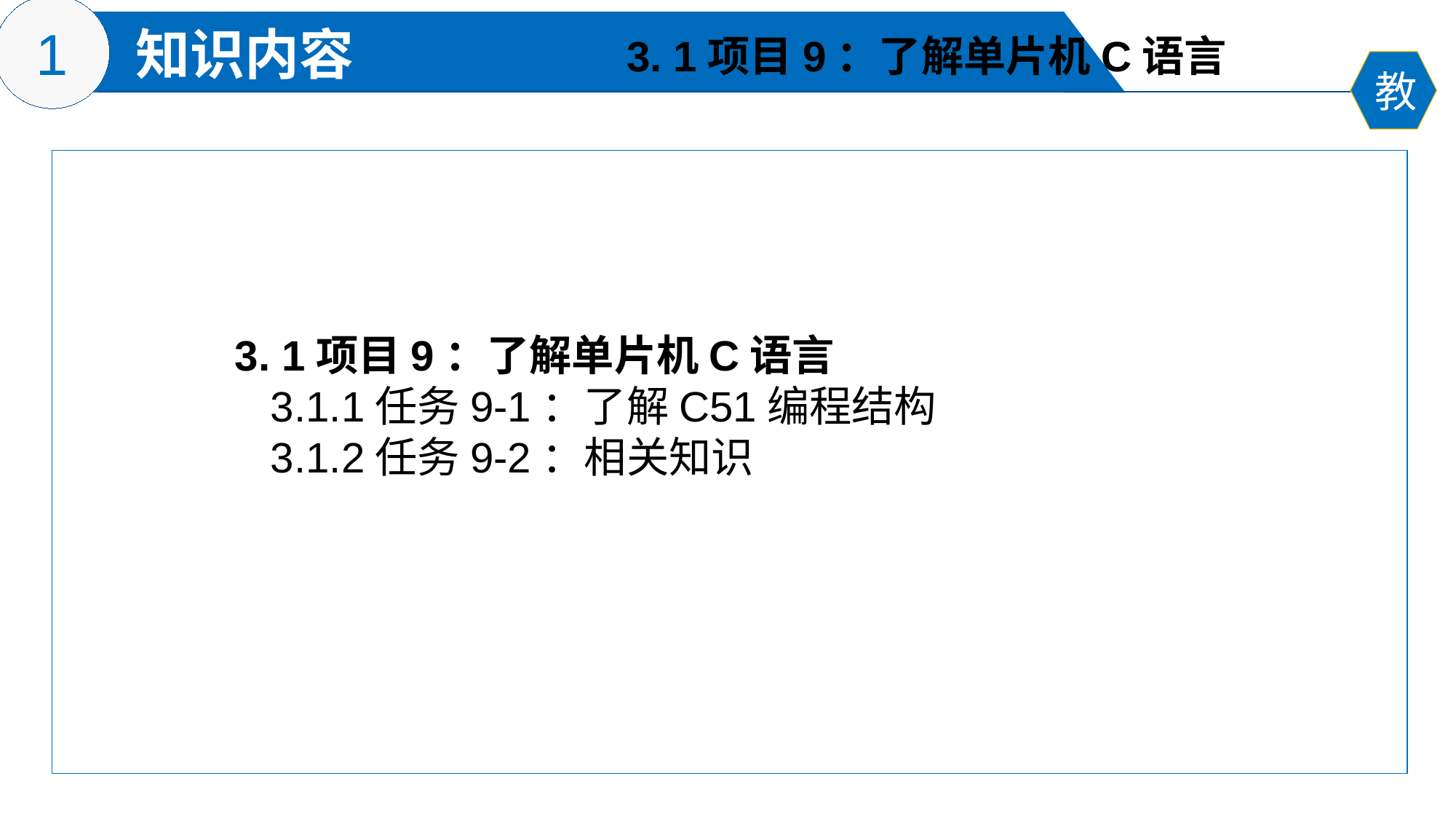

3. 1项目9：了解单片机C语言

3. 1项目9：了解单片机C语言
   3.1.1任务9-1：了解C51编程结构
   3.1.2任务9-2：相关知识